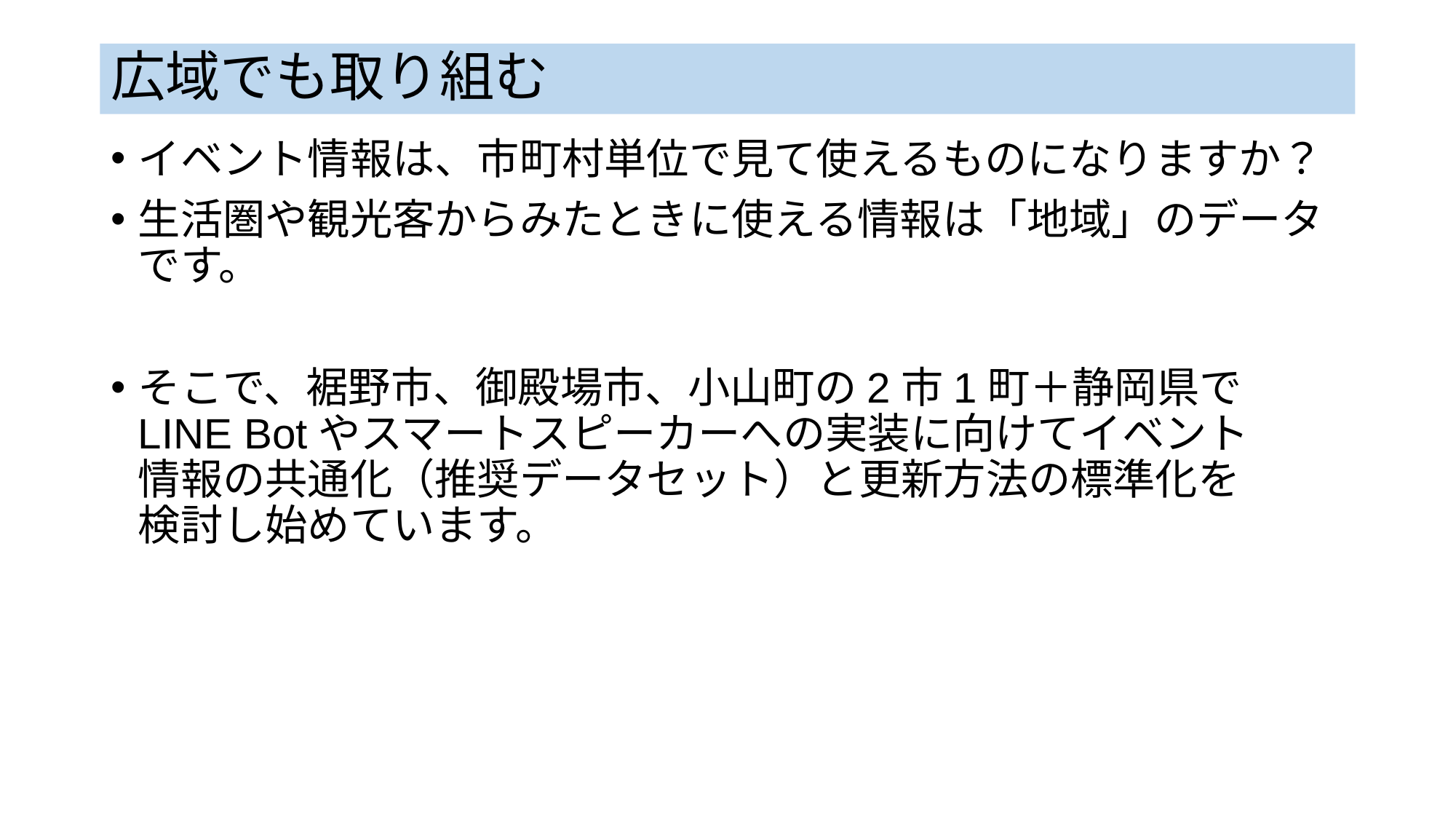

# 広域でも取り組む
イベント情報は、市町村単位で見て使えるものになりますか？
生活圏や観光客からみたときに使える情報は「地域」のデータです。

そこで、裾野市、御殿場市、小山町の2市1町＋静岡県で
LINE Botやスマートスピーカーへの実装に向けてイベント
情報の共通化（推奨データセット）と更新方法の標準化を
検討し始めています。